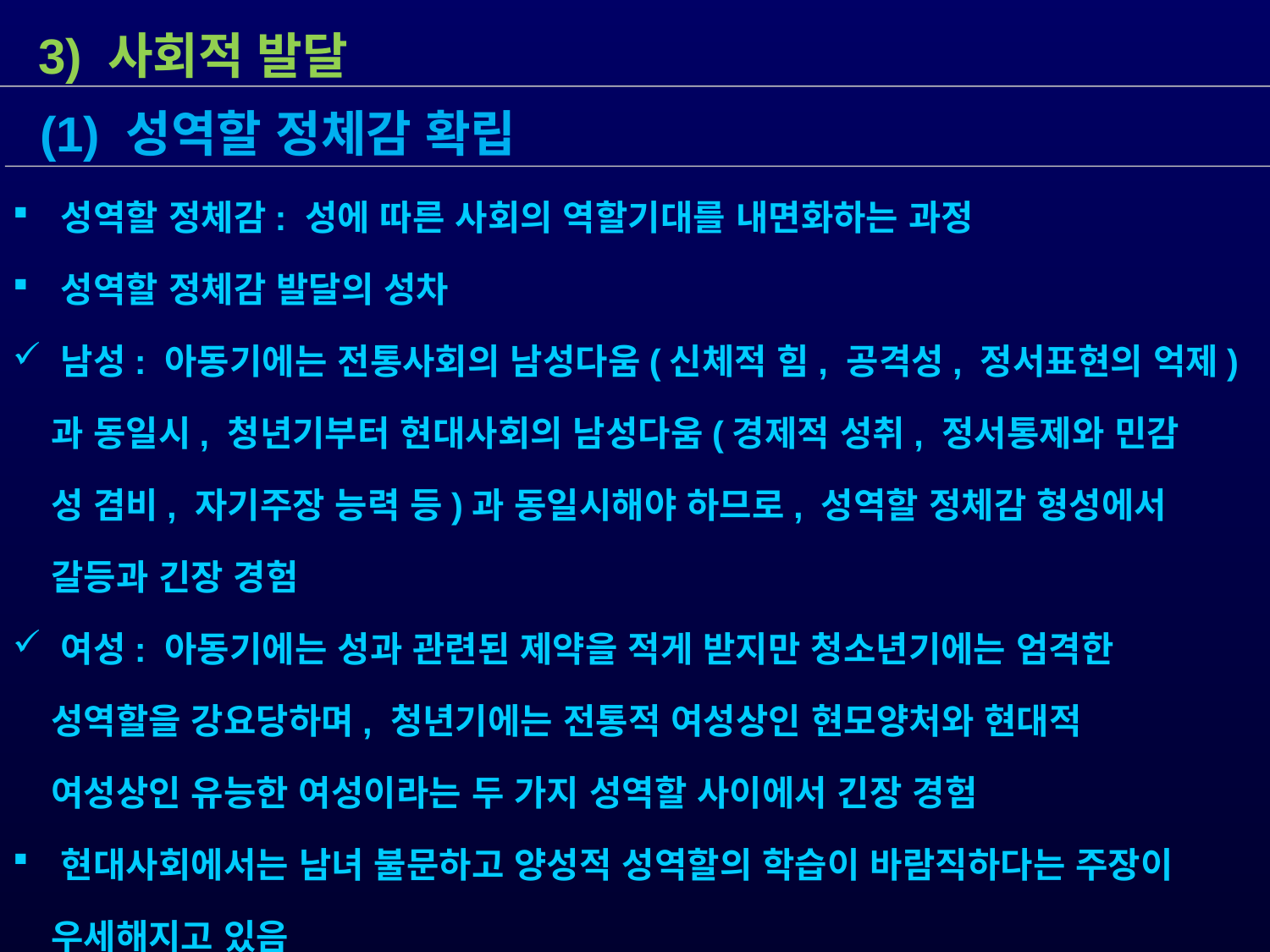

3) 사회적 발달

  (1) 성역할 정체감 확립
 성역할 정체감: 성에 따른 사회의 역할기대를 내면화하는 과정
 성역할 정체감 발달의 성차
 남성: 아동기에는 전통사회의 남성다움(신체적 힘, 공격성, 정서표현의 억제)
   과 동일시, 청년기부터 현대사회의 남성다움(경제적 성취, 정서통제와 민감
   성 겸비, 자기주장 능력 등)과 동일시해야 하므로, 성역할 정체감 형성에서
   갈등과 긴장 경험
 여성: 아동기에는 성과 관련된 제약을 적게 받지만 청소년기에는 엄격한
   성역할을 강요당하며, 청년기에는 전통적 여성상인 현모양처와 현대적
   여성상인 유능한 여성이라는 두 가지 성역할 사이에서 긴장 경험
 현대사회에서는 남녀 불문하고 양성적 성역할의 학습이 바람직하다는 주장이
   우세해지고 있음